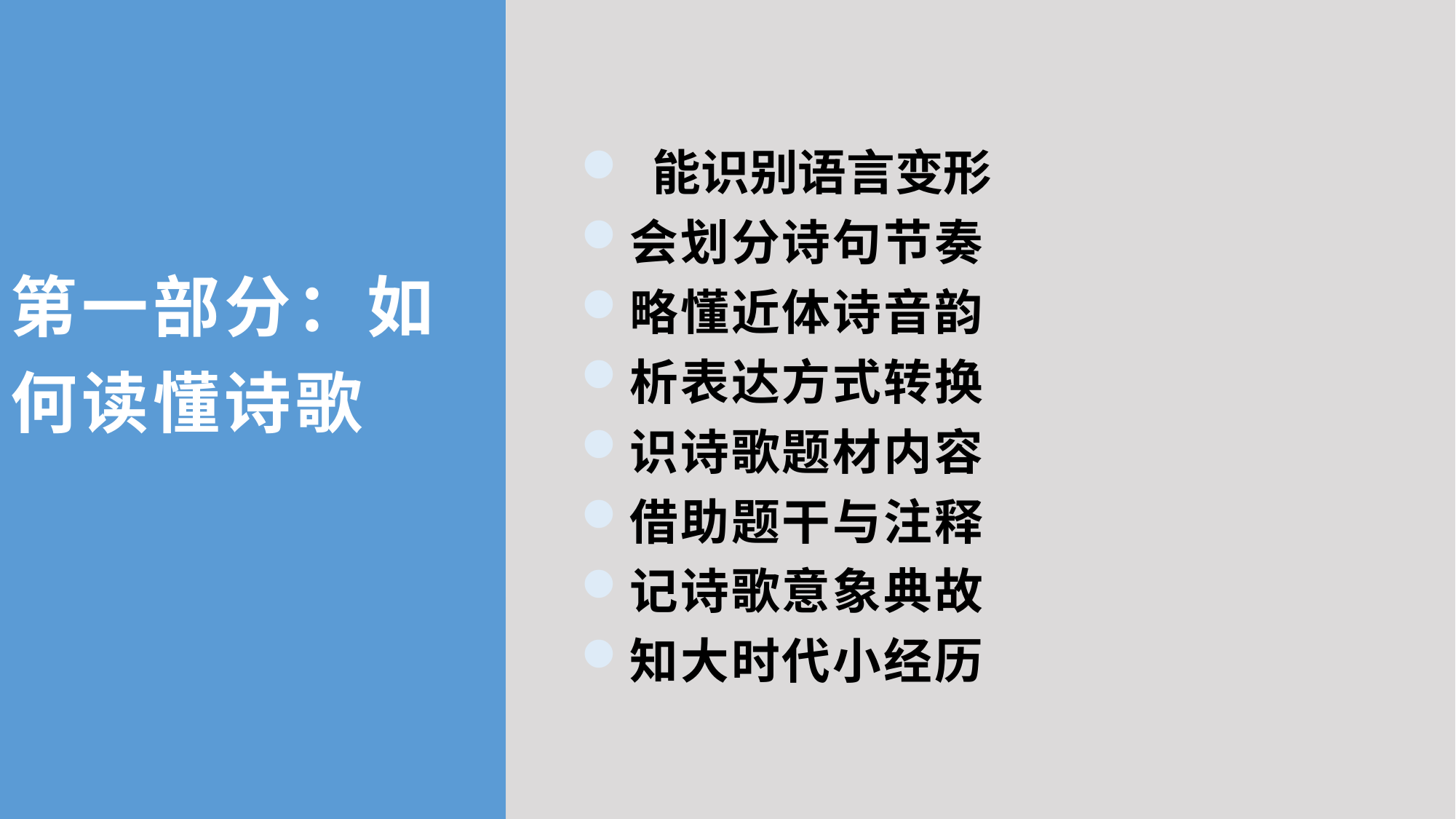

能识别语言变形
会划分诗句节奏
略懂近体诗音韵
析表达方式转换
识诗歌题材内容
借助题干与注释
记诗歌意象典故
知大时代小经历

第一部分：如何读懂诗歌